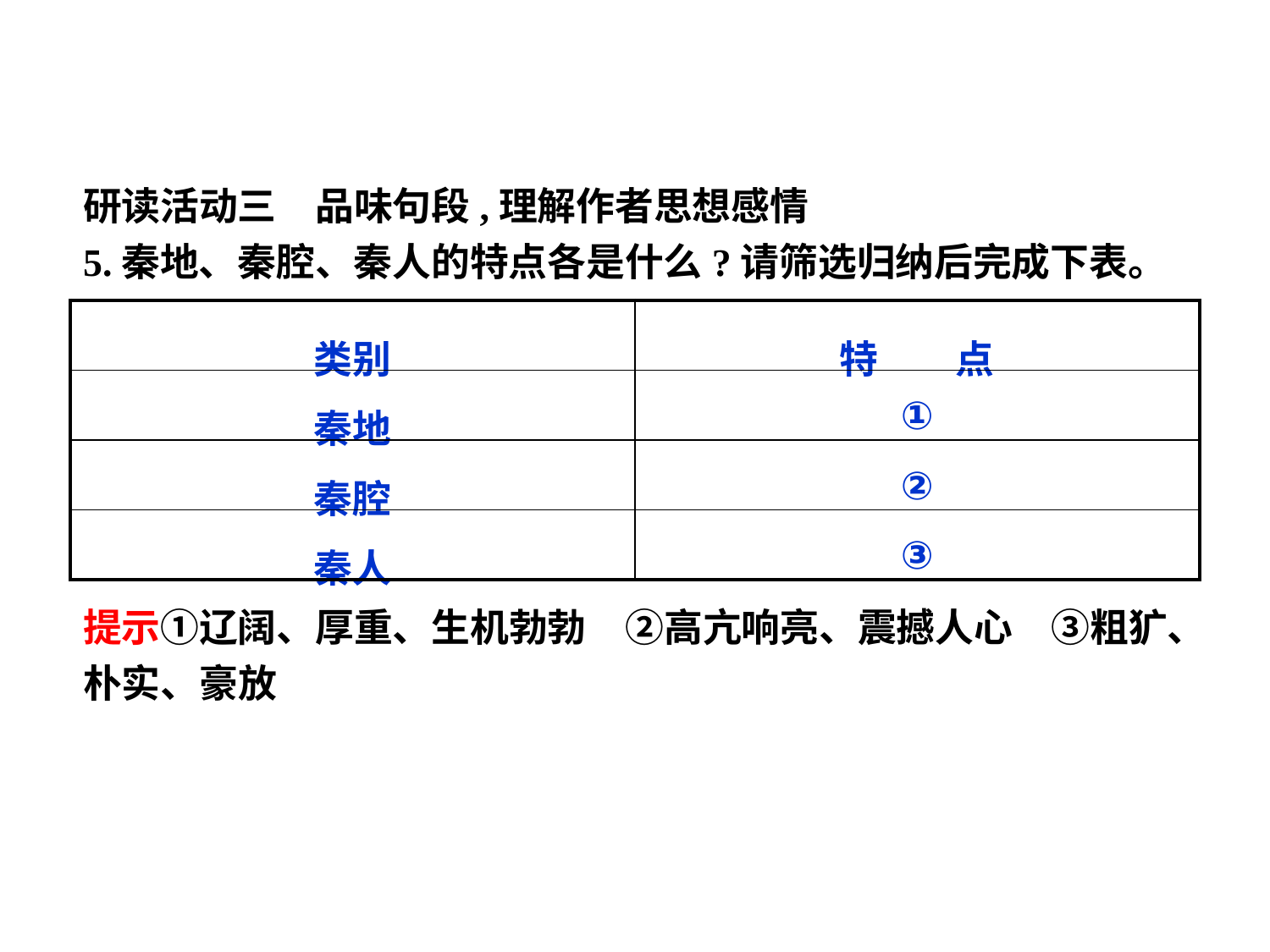

研读活动三　品味句段,理解作者思想感情
5.秦地、秦腔、秦人的特点各是什么?请筛选归纳后完成下表。
| 类别 | 特　　点 |
| --- | --- |
| 秦地 | ① |
| 秦腔 | ② |
| 秦人 | ③ |
提示①辽阔、厚重、生机勃勃　②高亢响亮、震撼人心　③粗犷、朴实、豪放